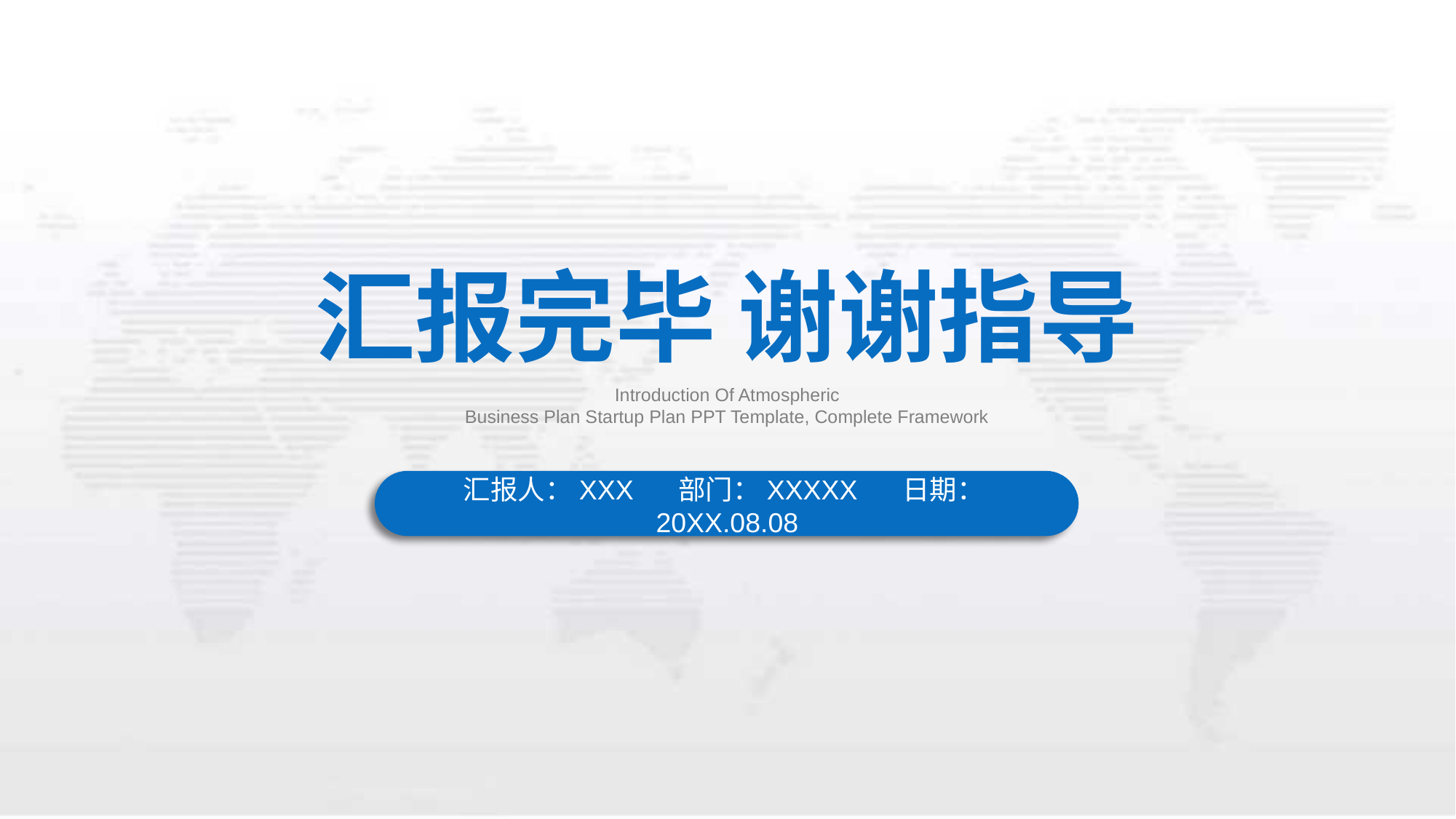

汇报完毕 谢谢指导
Introduction Of Atmospheric
Business Plan Startup Plan PPT Template, Complete Framework

汇报人：XXX     部门：XXXXX     日期：20XX.08.08